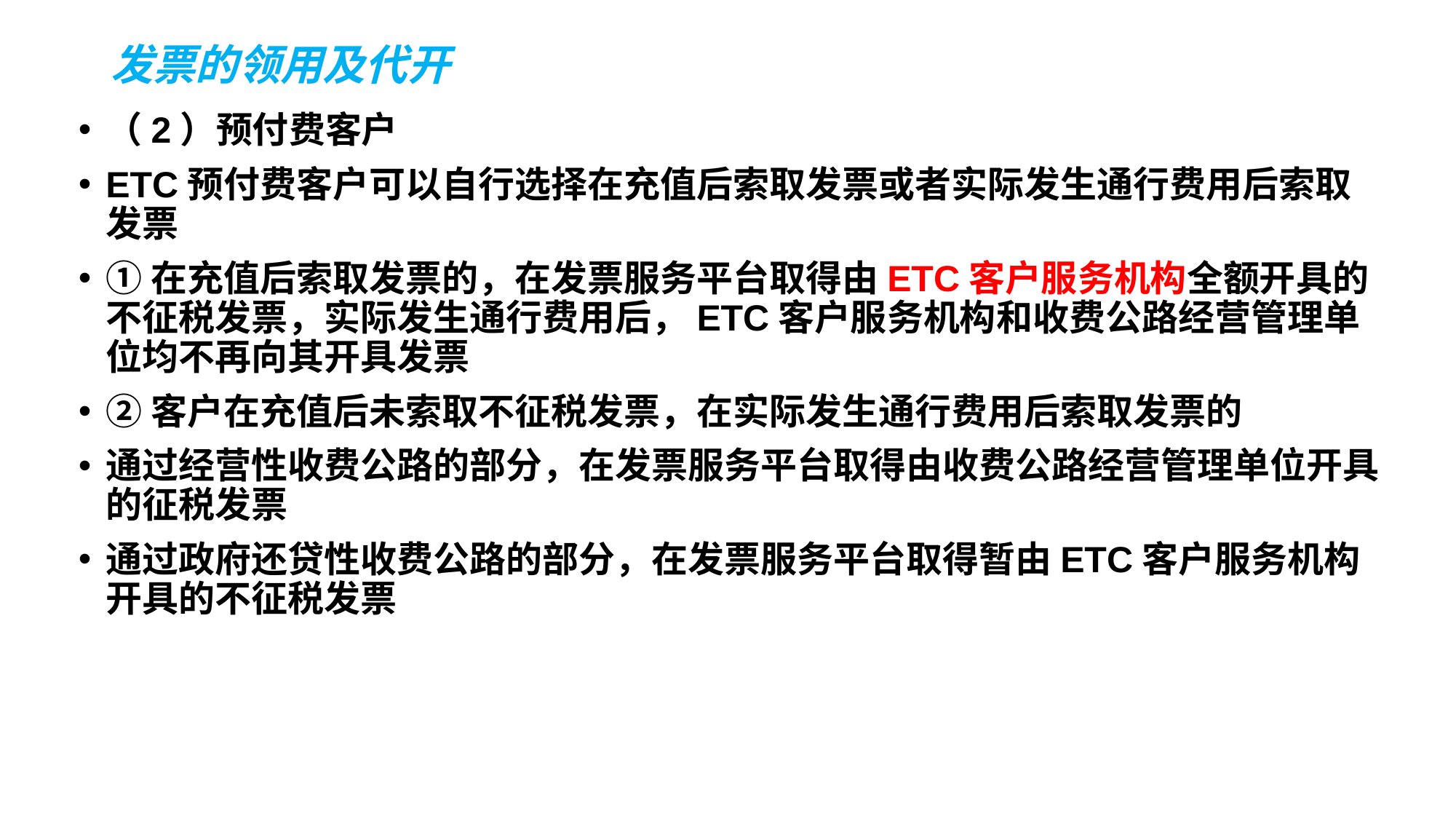

# 发票的领用及代开
（2）预付费客户
ETC预付费客户可以自行选择在充值后索取发票或者实际发生通行费用后索取发票
①在充值后索取发票的，在发票服务平台取得由ETC客户服务机构全额开具的不征税发票，实际发生通行费用后，ETC客户服务机构和收费公路经营管理单位均不再向其开具发票
②客户在充值后未索取不征税发票，在实际发生通行费用后索取发票的
通过经营性收费公路的部分，在发票服务平台取得由收费公路经营管理单位开具的征税发票
通过政府还贷性收费公路的部分，在发票服务平台取得暂由ETC客户服务机构开具的不征税发票